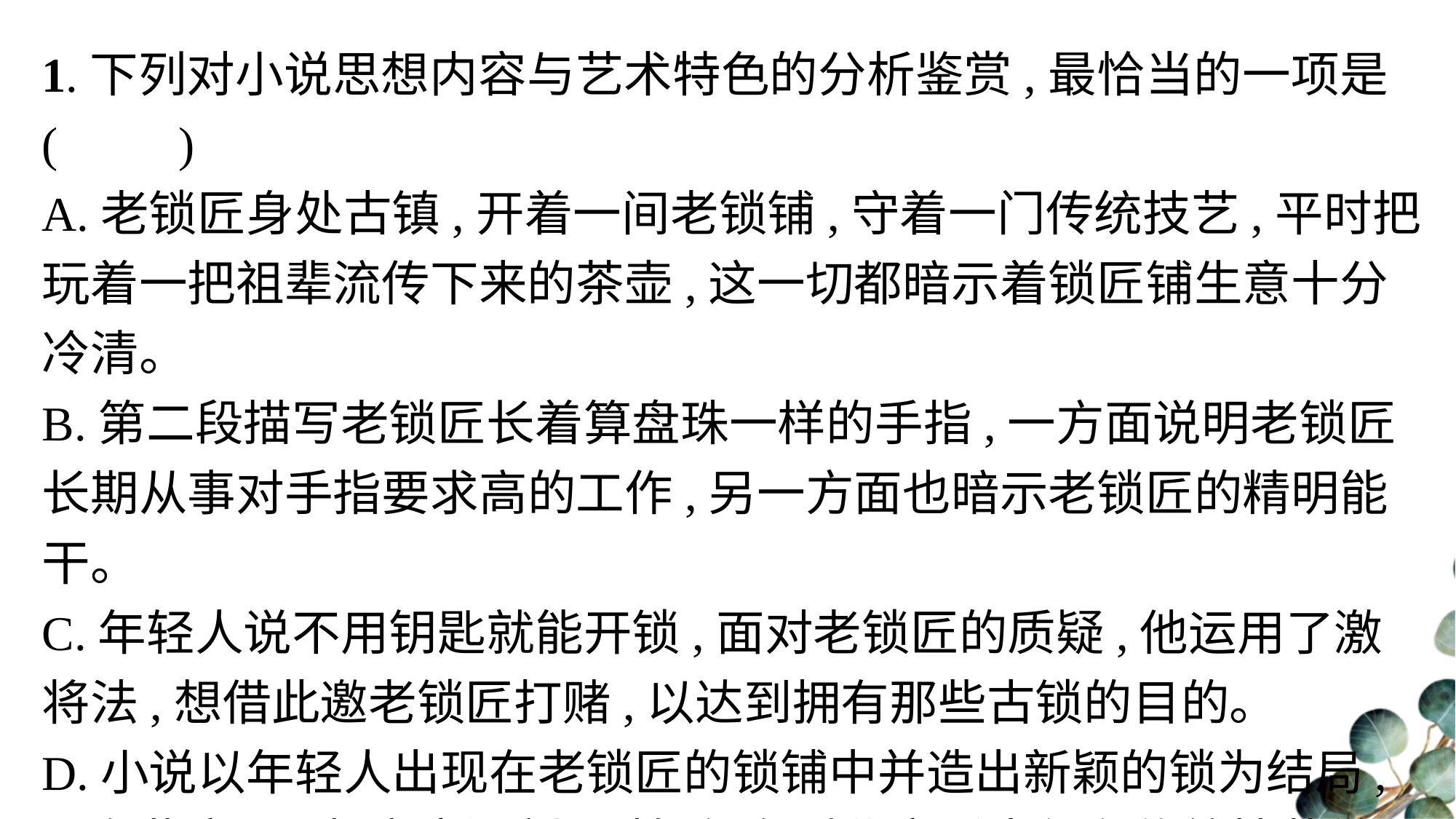

1.下列对小说思想内容与艺术特色的分析鉴赏,最恰当的一项是(　　)
A.老锁匠身处古镇,开着一间老锁铺,守着一门传统技艺,平时把玩着一把祖辈流传下来的茶壶,这一切都暗示着锁匠铺生意十分冷清。
B.第二段描写老锁匠长着算盘珠一样的手指,一方面说明老锁匠长期从事对手指要求高的工作,另一方面也暗示老锁匠的精明能干。
C.年轻人说不用钥匙就能开锁,面对老锁匠的质疑,他运用了激将法,想借此邀老锁匠打赌,以达到拥有那些古锁的目的。
D.小说以年轻人出现在老锁匠的锁铺中并造出新颖的锁为结局,虽有些突兀,却寓意深刻,对如何在时代变迁中保留传统技艺做了思考。